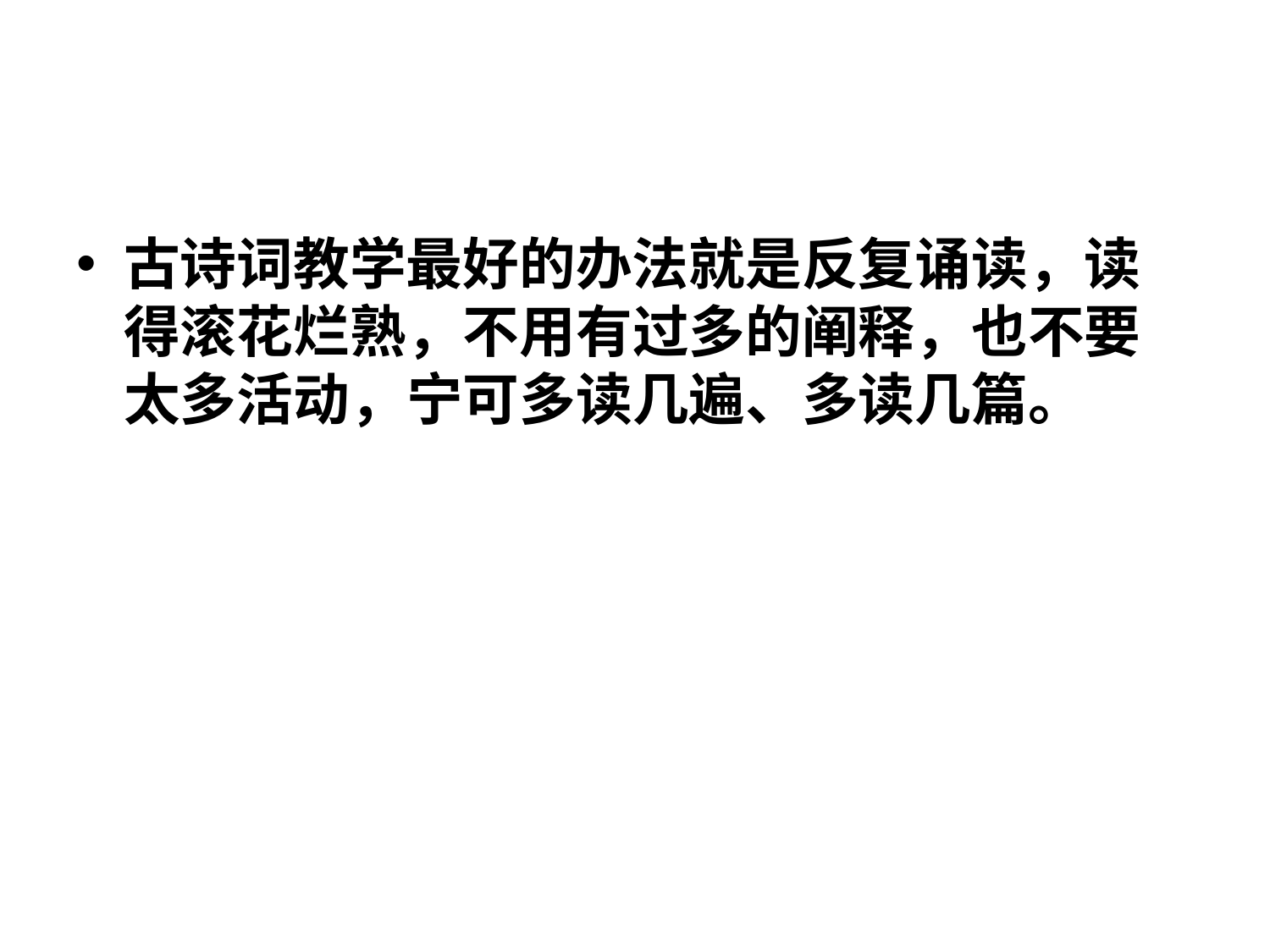

#
古诗词教学最好的办法就是反复诵读，读得滚花烂熟，不用有过多的阐释，也不要太多活动，宁可多读几遍、多读几篇。